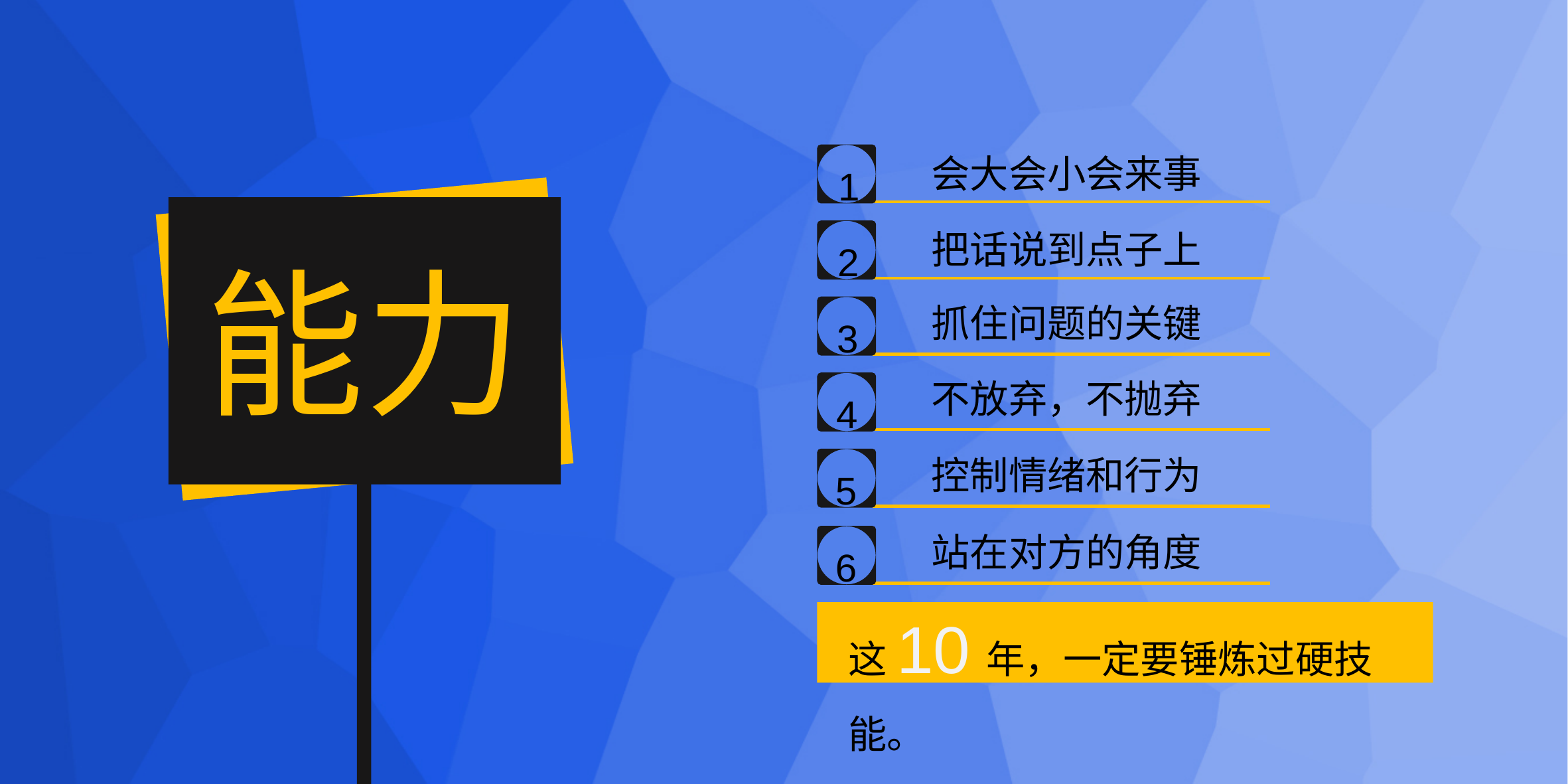

1

会大会小会来事
2
把话说到点子上

能力
3
抓住问题的关键

4
不放弃，不抛弃

5
控制情绪和行为

6
站在对方的角度

这10年，一定要锤炼过硬技能。